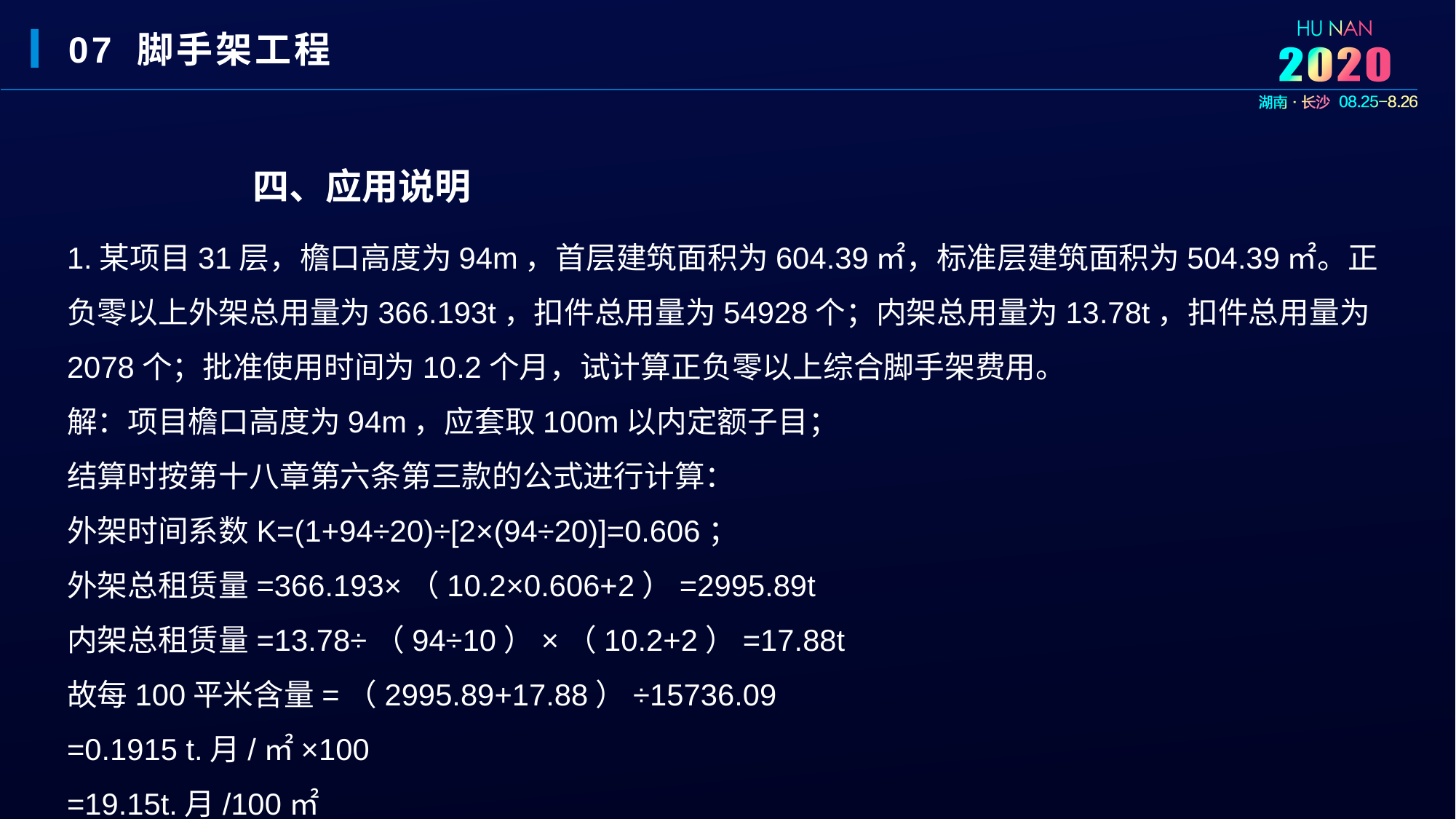

07 脚手架工程
四、应用说明
1.某项目31层，檐口高度为94m，首层建筑面积为604.39㎡，标准层建筑面积为504.39㎡。正负零以上外架总用量为366.193t，扣件总用量为54928个；内架总用量为13.78t，扣件总用量为2078个；批准使用时间为10.2个月，试计算正负零以上综合脚手架费用。
解：项目檐口高度为94m，应套取100m以内定额子目；
结算时按第十八章第六条第三款的公式进行计算：
外架时间系数K=(1+94÷20)÷[2×(94÷20)]=0.606；
外架总租赁量=366.193×（10.2×0.606+2）=2995.89t
内架总租赁量=13.78÷（94÷10）×（10.2+2）=17.88t
故每100平米含量=（2995.89+17.88）÷15736.09
=0.1915 t.月/㎡×100
=19.15t.月/100㎡